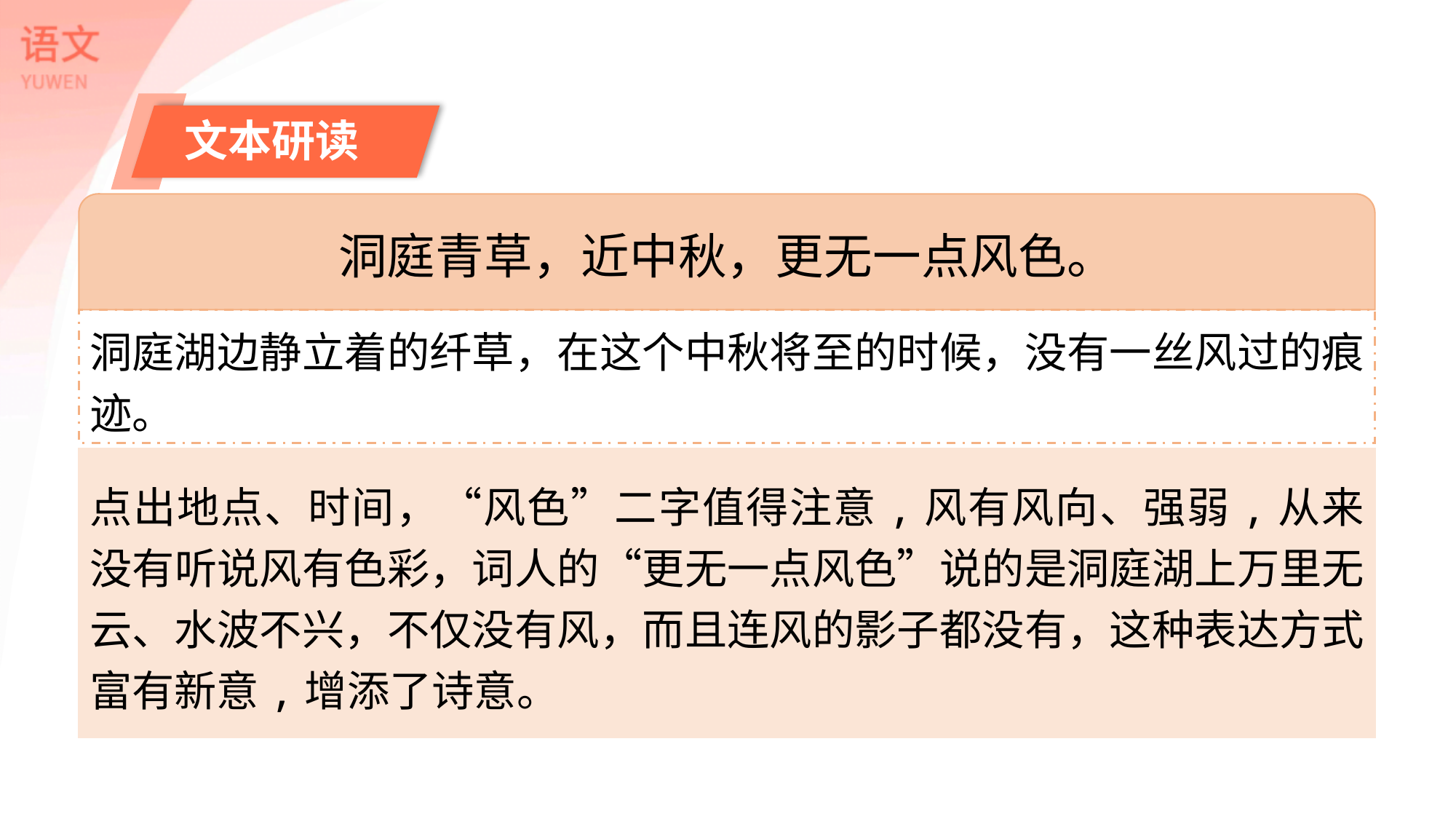

文本研读
洞庭青草，近中秋，更无一点风色。
洞庭湖边静立着的纤草，在这个中秋将至的时候，没有一丝风过的痕迹。
点出地点、时间，“风色”二字值得注意,风有风向、强弱,从来没有听说风有色彩，词人的“更无一点风色”说的是洞庭湖上万里无云、水波不兴，不仅没有风，而且连风的影子都没有，这种表达方式富有新意,增添了诗意。